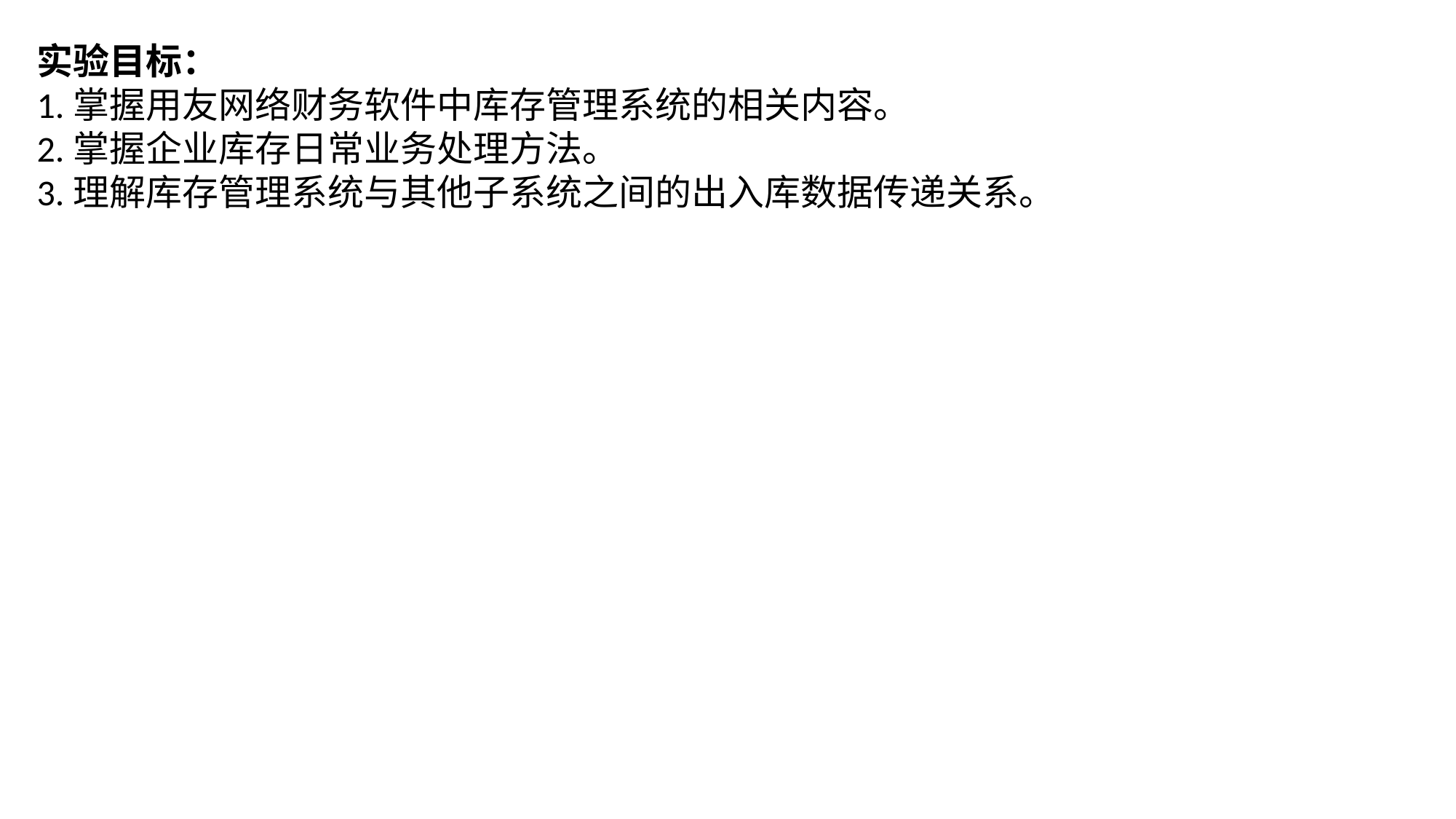

实验目标：
1.掌握用友网络财务软件中库存管理系统的相关内容。
2.掌握企业库存日常业务处理方法。
3.理解库存管理系统与其他子系统之间的出入库数据传递关系。